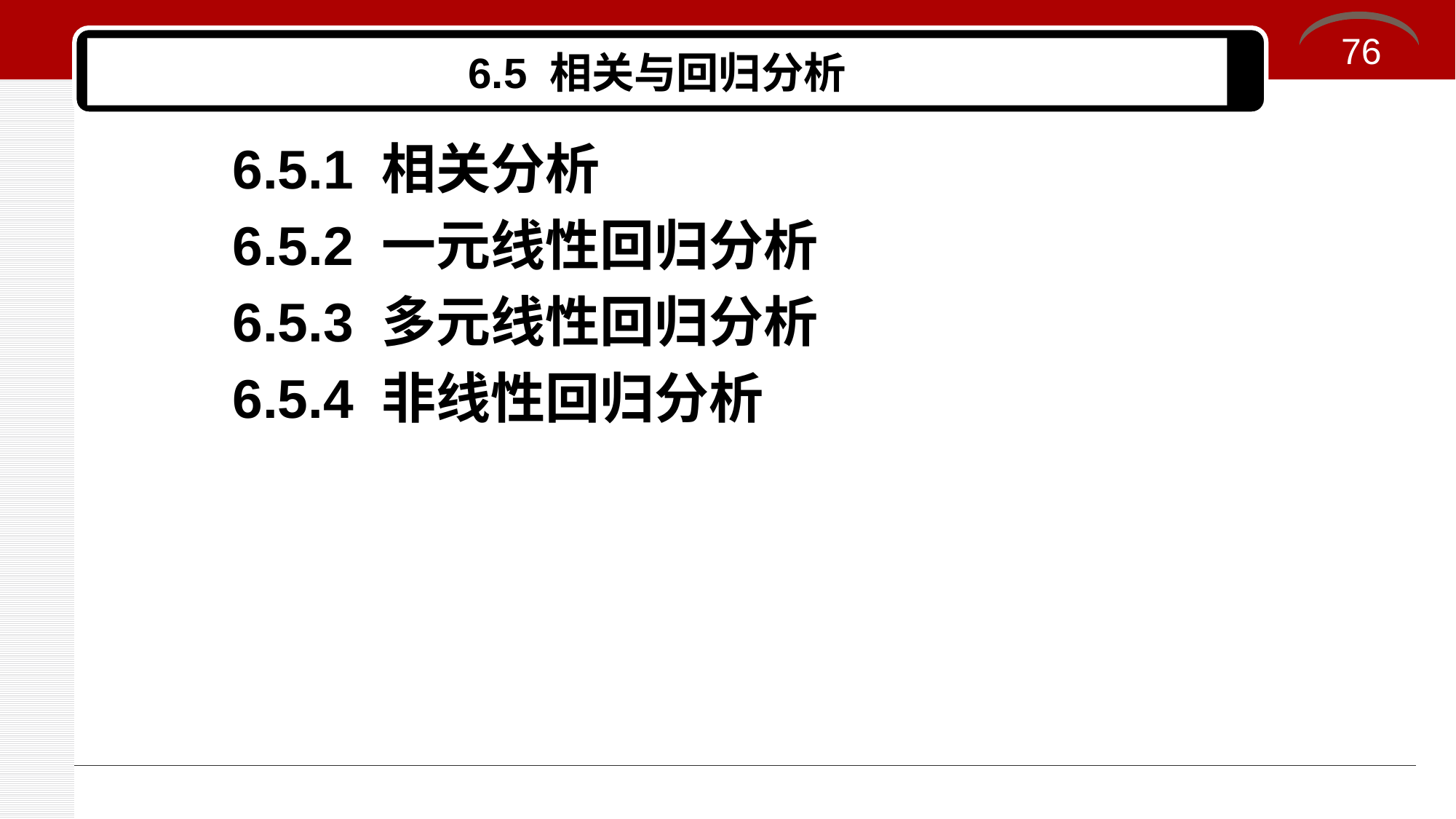

76
# 6.5 相关与回归分析
6.5.1 相关分析
6.5.2 一元线性回归分析
6.5.3 多元线性回归分析
6.5.4 非线性回归分析